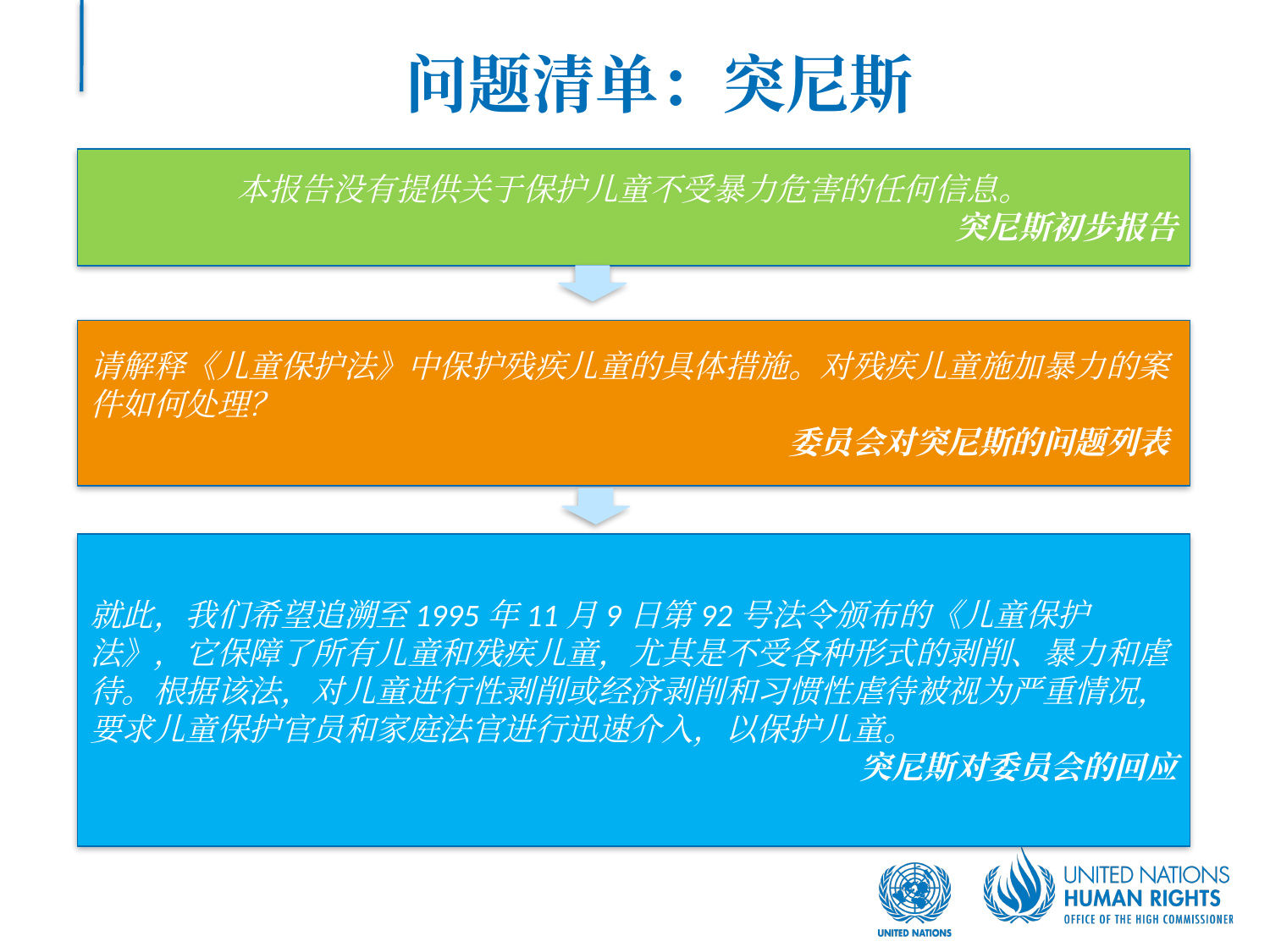

# 问题清单：突尼斯

本报告没有提供关于保护儿童不受暴力危害的任何信息。
突尼斯初步报告

请解释《儿童保护法》中保护残疾儿童的具体措施。对残疾儿童施加暴力的案件如何处理？
委员会对突尼斯的问题列表

就此，我们希望追溯至1995年11月9日第92号法令颁布的《儿童保护法》，它保障了所有儿童和残疾儿童，尤其是不受各种形式的剥削、暴力和虐待。根据该法，对儿童进行性剥削或经济剥削和习惯性虐待被视为严重情况，要求儿童保护官员和家庭法官进行迅速介入，以保护儿童。
突尼斯对委员会的回应